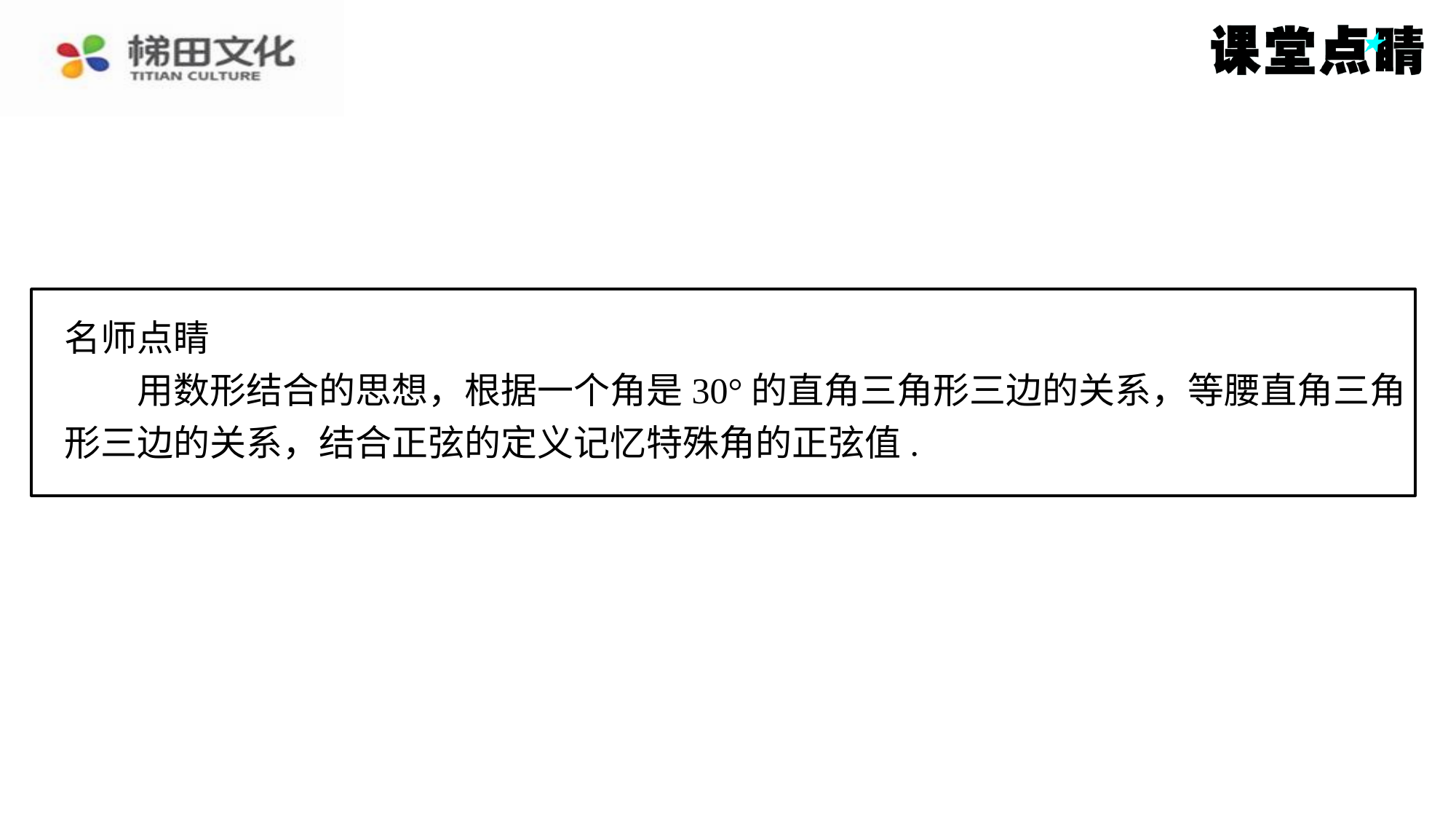

名师点睛
　　用数形结合的思想，根据一个角是30°的直角三角形三边的关系，等腰直角三角
形三边的关系，结合正弦的定义记忆特殊角的正弦值.